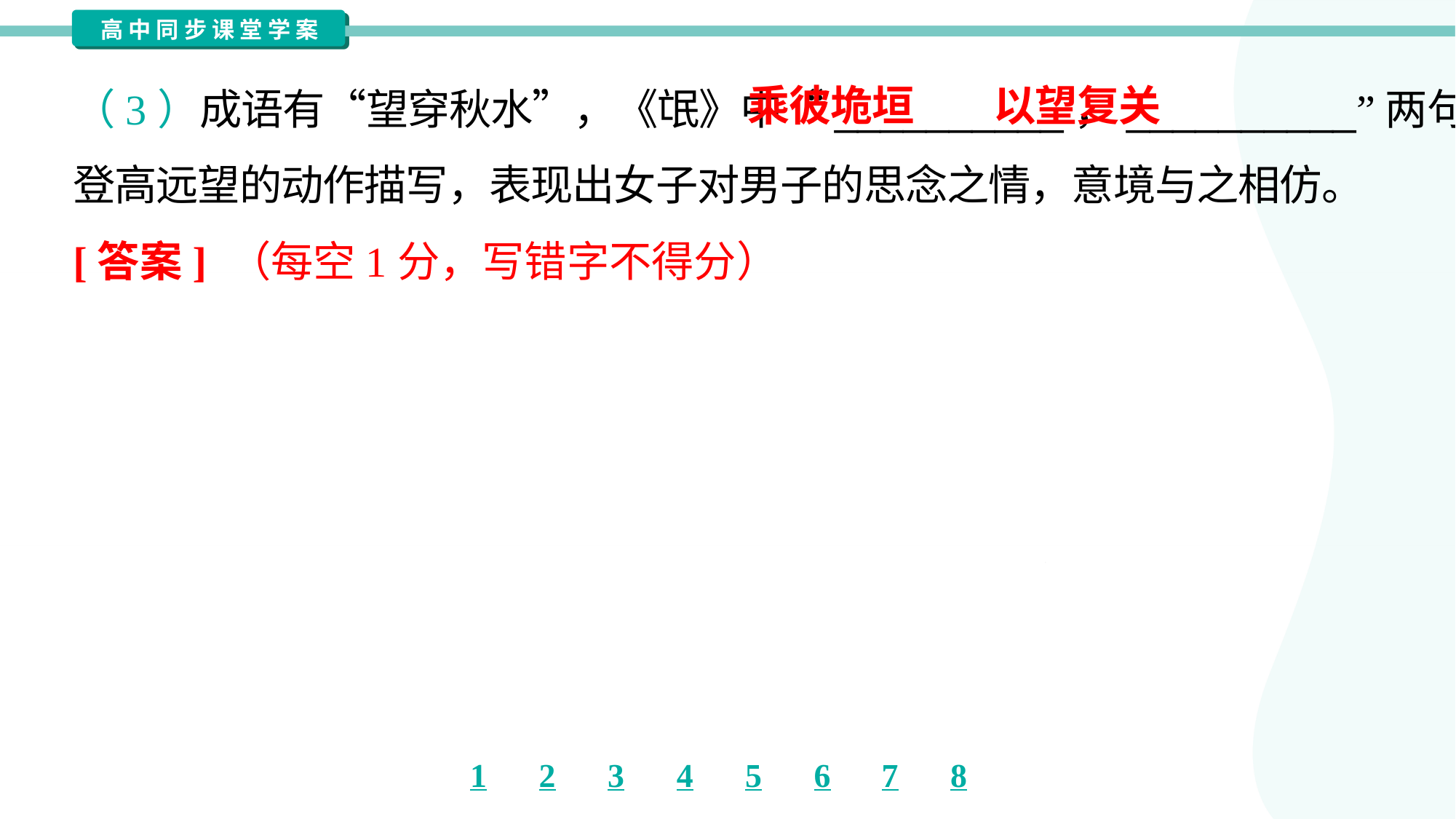

乘彼垝垣
以望复关
（3）成语有“望穿秋水”，《氓》中“__________，__________”两句通过
登高远望的动作描写，表现出女子对男子的思念之情，意境与之相仿。
[答案] （每空1分，写错字不得分）